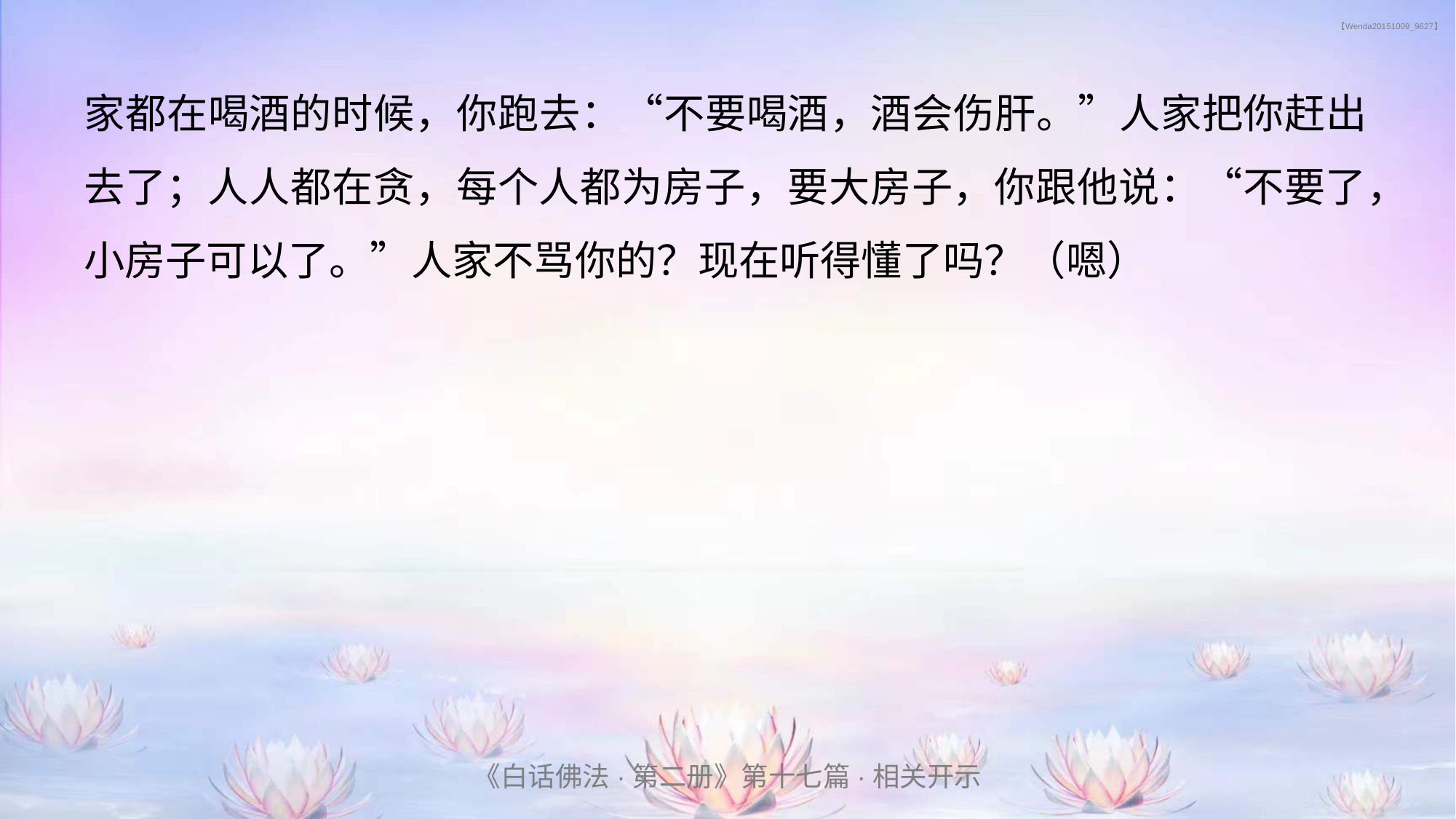

# 【Wenda20151009_9627】
家都在喝酒的时候，你跑去：“不要喝酒，酒会伤肝。”人家把你赶出去了；人人都在贪，每个人都为房子，要大房子，你跟他说：“不要了，小房子可以了。”人家不骂你的？现在听得懂了吗？（嗯）
《白话佛法·第二册》第十七篇·相关开示